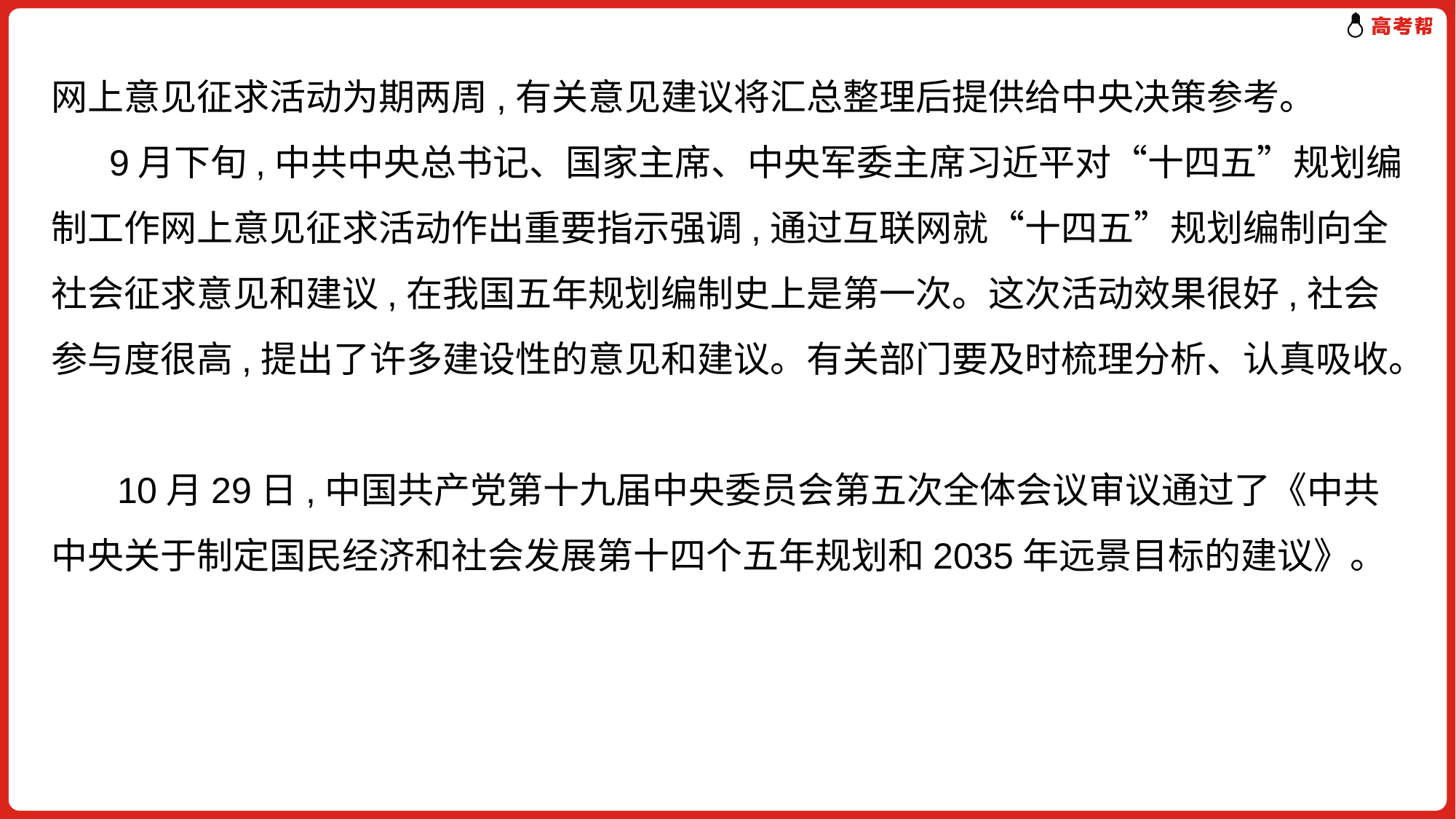

# 网上意见征求活动为期两周,有关意见建议将汇总整理后提供给中央决策参考。 9月下旬,中共中央总书记、国家主席、中央军委主席习近平对“十四五”规划编制工作网上意见征求活动作出重要指示强调,通过互联网就“十四五”规划编制向全社会征求意见和建议,在我国五年规划编制史上是第一次。这次活动效果很好,社会参与度很高,提出了许多建设性的意见和建议。有关部门要及时梳理分析、认真吸收。 10月29日,中国共产党第十九届中央委员会第五次全体会议审议通过了《中共中央关于制定国民经济和社会发展第十四个五年规划和2035年远景目标的建议》。